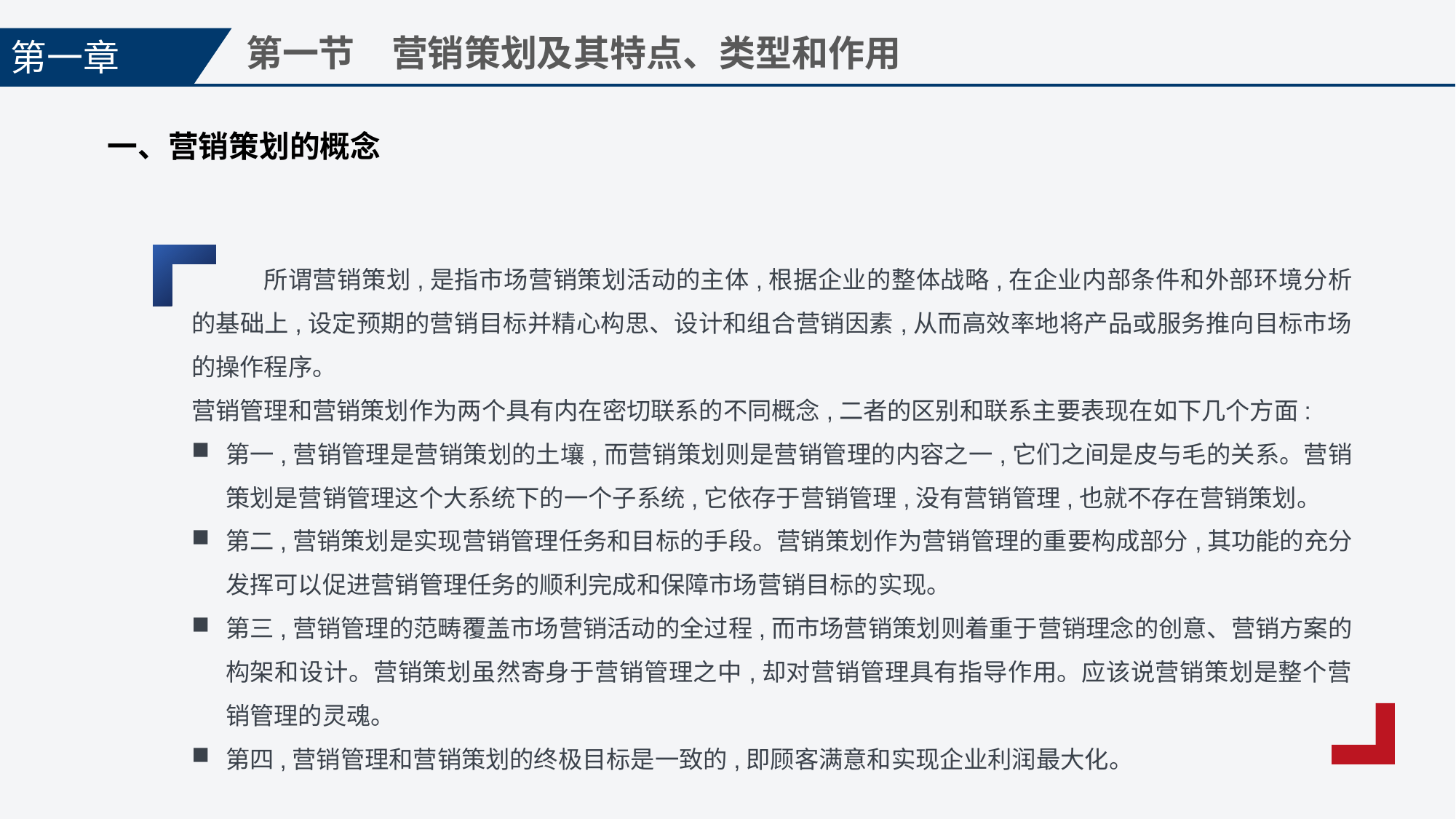

第一章
第一节　营销策划及其特点、类型和作用
一、营销策划的概念
       　所谓营销策划,是指市场营销策划活动的主体,根据企业的整体战略,在企业内部条件和外部环境分析的基础上,设定预期的营销目标并精心构思、设计和组合营销因素,从而高效率地将产品或服务推向目标市场的操作程序。
营销管理和营销策划作为两个具有内在密切联系的不同概念,二者的区别和联系主要表现在如下几个方面:
第一,营销管理是营销策划的土壤,而营销策划则是营销管理的内容之一,它们之间是皮与毛的关系。营销策划是营销管理这个大系统下的一个子系统,它依存于营销管理,没有营销管理,也就不存在营销策划。
第二,营销策划是实现营销管理任务和目标的手段。营销策划作为营销管理的重要构成部分,其功能的充分发挥可以促进营销管理任务的顺利完成和保障市场营销目标的实现。
第三,营销管理的范畴覆盖市场营销活动的全过程,而市场营销策划则着重于营销理念的创意、营销方案的构架和设计。营销策划虽然寄身于营销管理之中,却对营销管理具有指导作用。应该说营销策划是整个营销管理的灵魂。
第四,营销管理和营销策划的终极目标是一致的,即顾客满意和实现企业利润最大化。